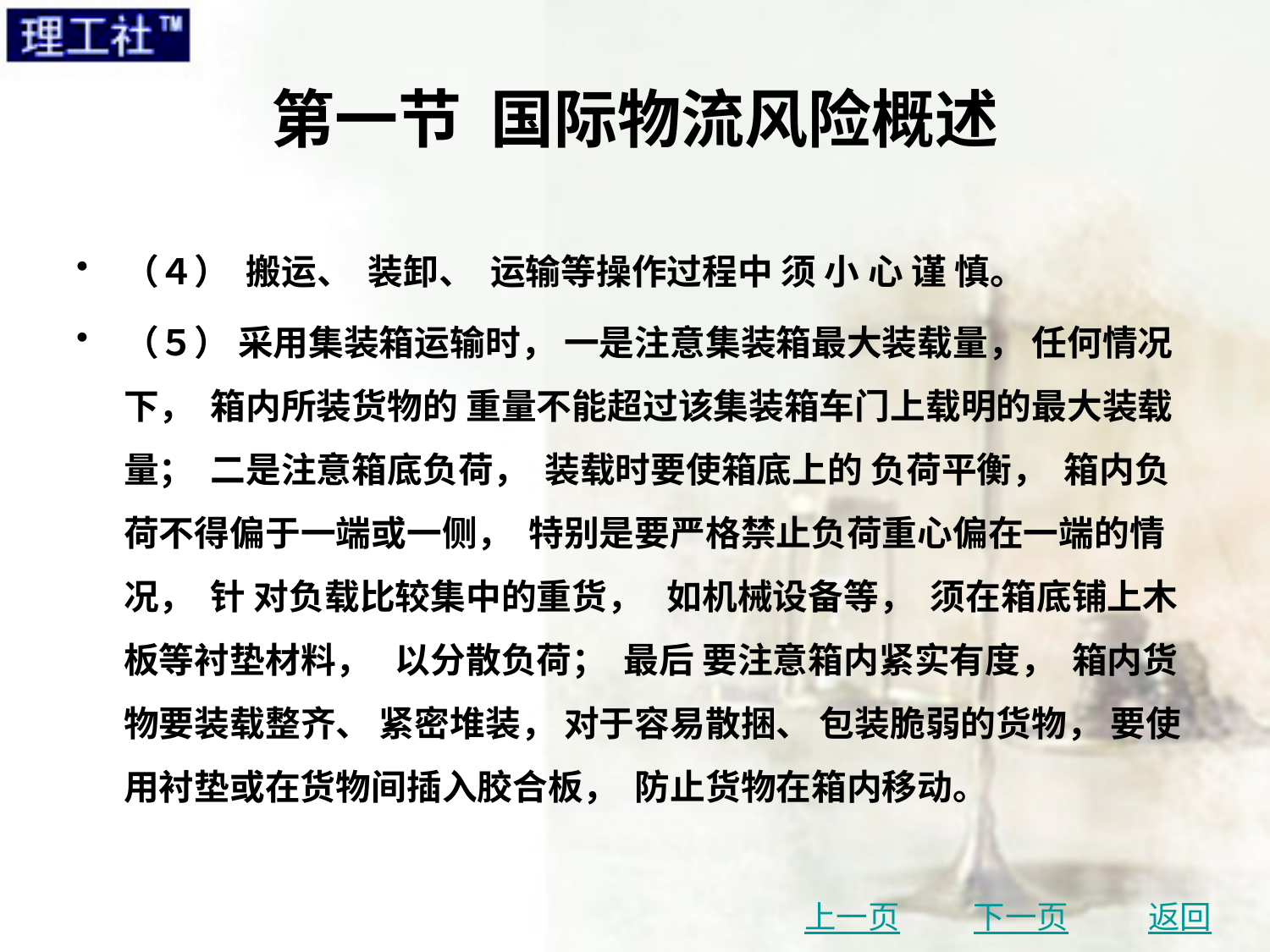

# 第一节  国际物流风险概述
（４）  搬运、  装卸、  运输等操作过程中 须 小 心 谨 慎。
（５） 采用集装箱运输时， 一是注意集装箱最大装载量， 任何情况下，  箱内所装货物的 重量不能超过该集装箱车门上载明的最大装载量；  二是注意箱底负荷，  装载时要使箱底上的 负荷平衡，  箱内负荷不得偏于一端或一侧，  特别是要严格禁止负荷重心偏在一端的情况，  针 对负载比较集中的重货，   如机械设备等，  须在箱底铺上木板等衬垫材料，   以分散负荷；  最后 要注意箱内紧实有度，  箱内货物要装载整齐、 紧密堆装， 对于容易散捆、 包装脆弱的货物， 要使用衬垫或在货物间插入胶合板，  防止货物在箱内移动。

上一页
下一页
返回